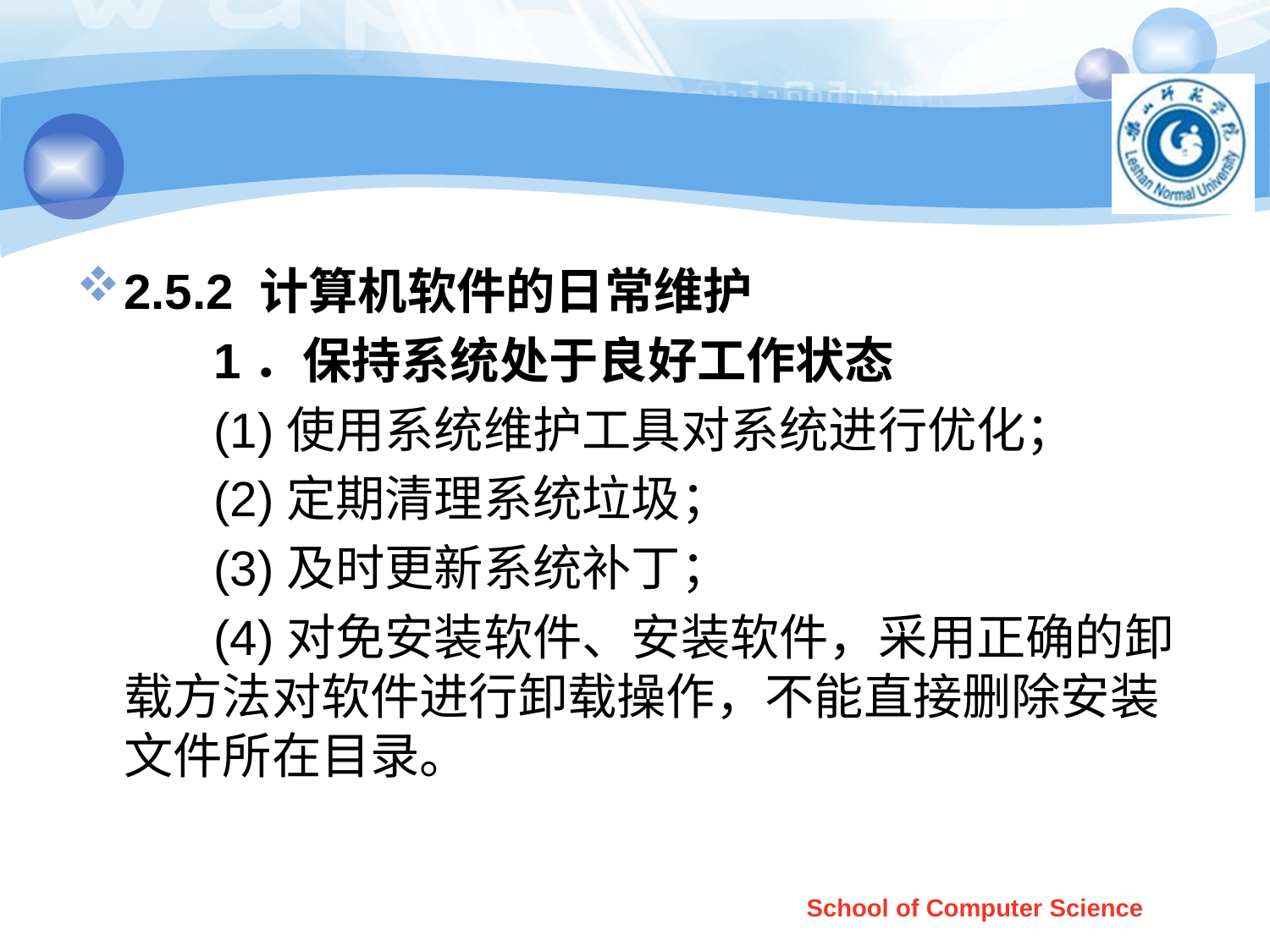

#
2.5.2 计算机软件的日常维护
          1．保持系统处于良好工作状态
          (1)使用系统维护工具对系统进行优化；
          (2)定期清理系统垃圾；
          (3)及时更新系统补丁；
          (4)对免安装软件、安装软件，采用正确的卸载方法对软件进行卸载操作，不能直接删除安装文件所在目录。

School of Computer Science